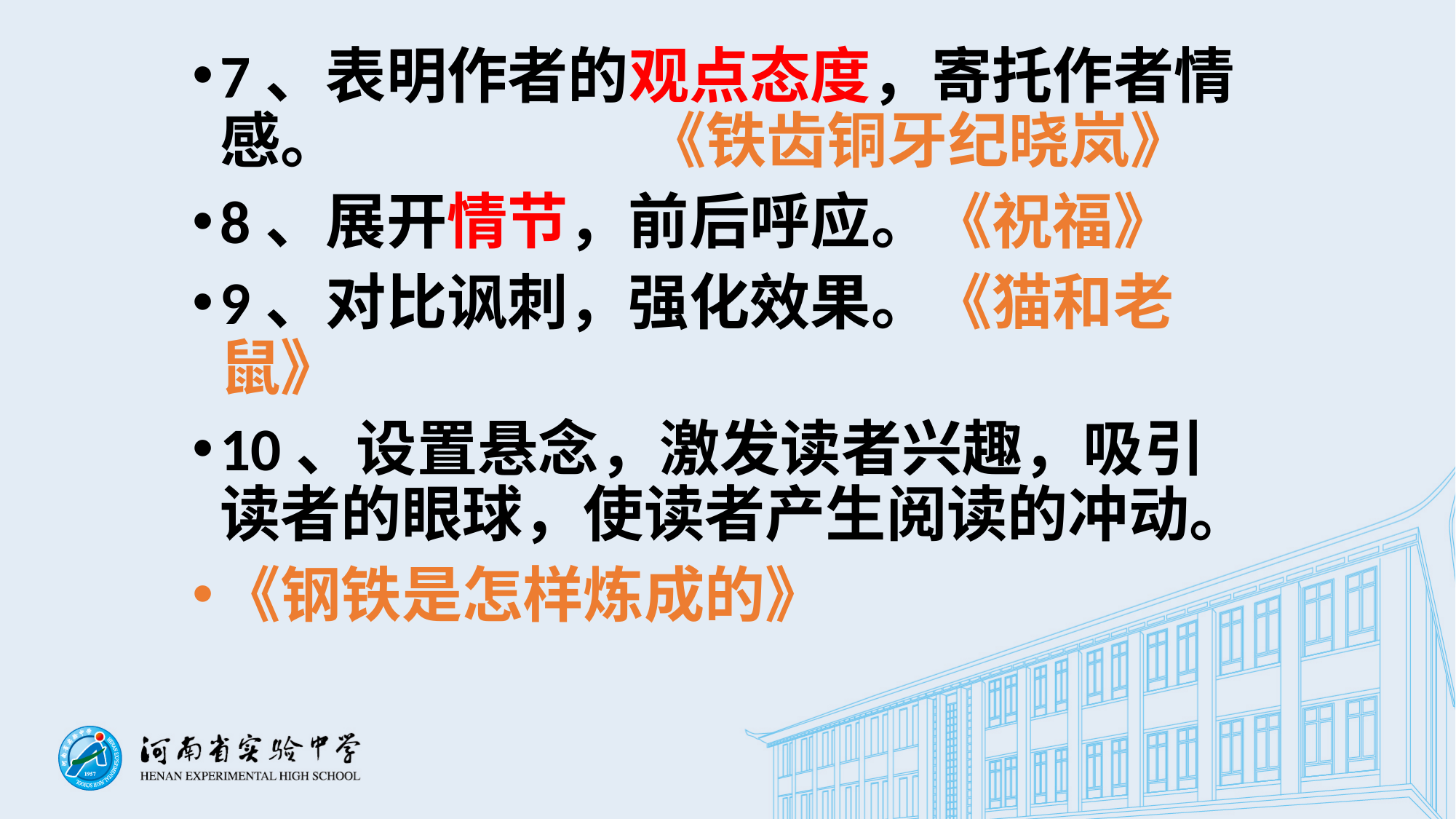

7、表明作者的观点态度，寄托作者情感。                      《铁齿铜牙纪晓岚》
8、展开情节，前后呼应。《祝福》
9、对比讽刺，强化效果。《猫和老鼠》
10、设置悬念，激发读者兴趣，吸引读者的眼球，使读者产生阅读的冲动。
《钢铁是怎样炼成的》